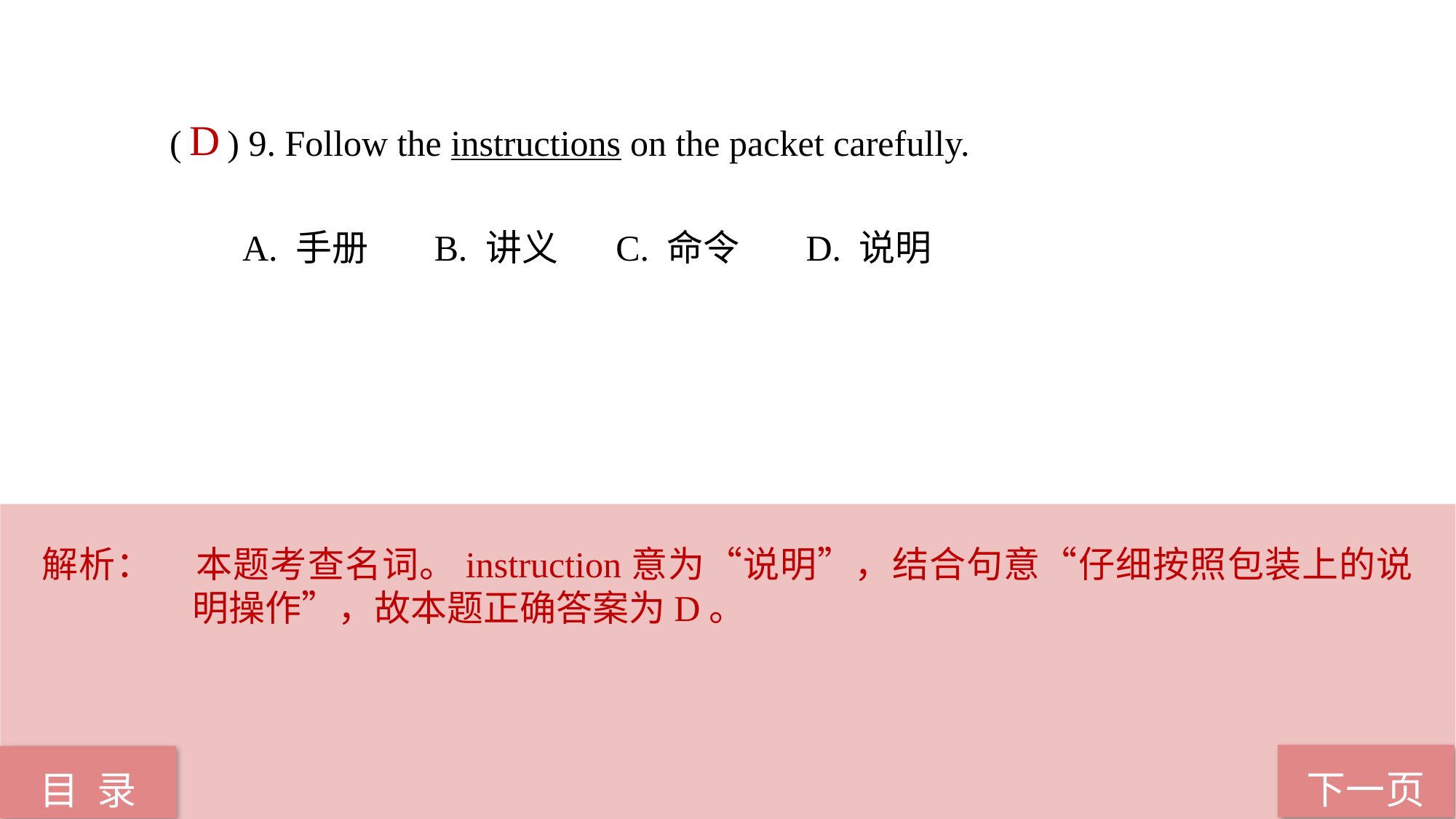

(     ) 9. Follow the instructions on the packet carefully.

        A. 手册       B. 讲义      C. 命令       D. 说明
D
解析：	本题考查名词。instruction意为“说明”，结合句意“仔细按照包装上的说明操作”，故本题正确答案为D。